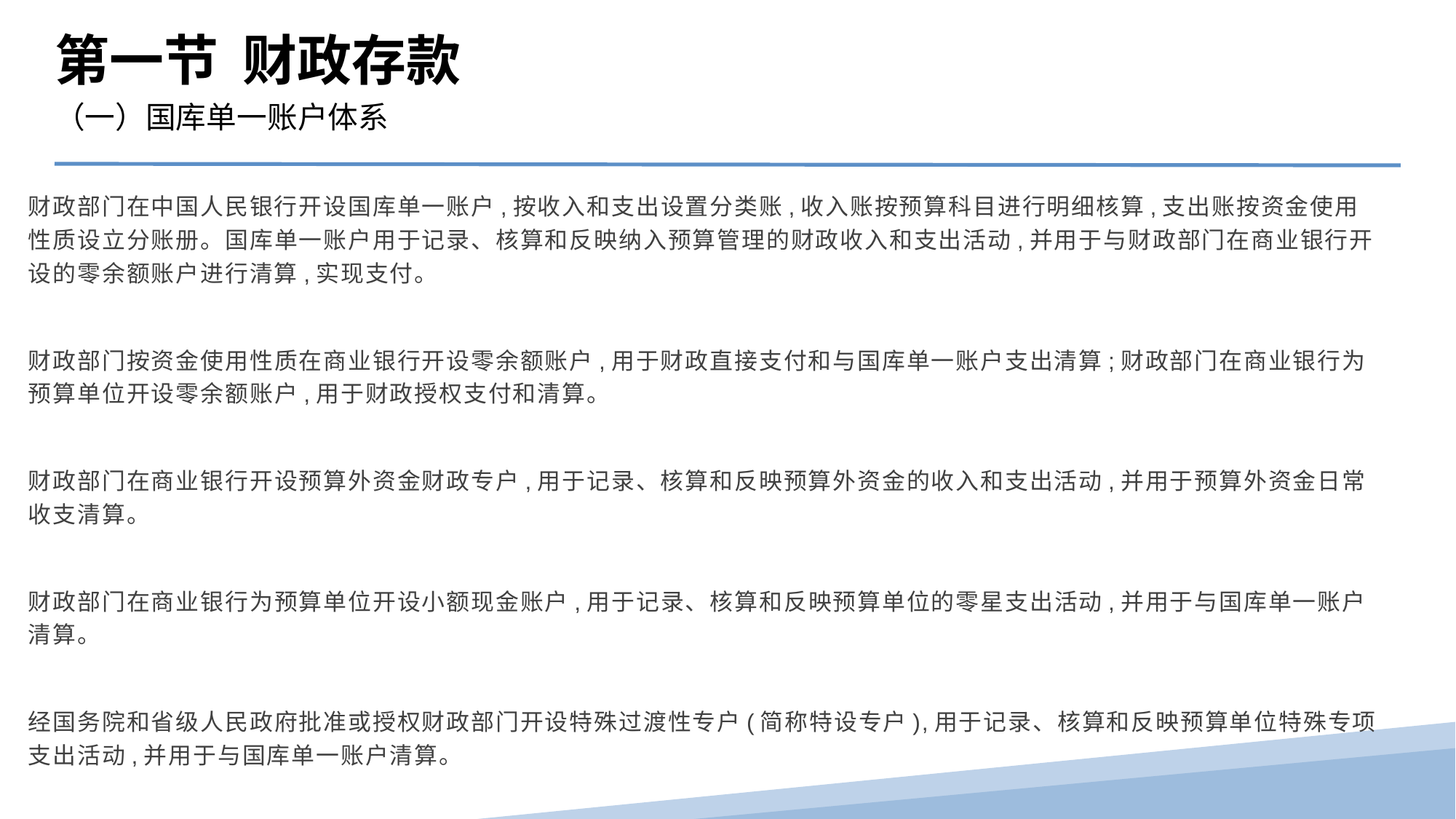

第一节  财政存款
（一）国库单一账户体系
财政部门在中国人民银行开设国库单一账户,按收入和支出设置分类账,收入账按预算科目进行明细核算,支出账按资金使用性质设立分账册。国库单一账户用于记录、核算和反映纳入预算管理的财政收入和支出活动,并用于与财政部门在商业银行开设的零余额账户进行清算,实现支付。

财政部门按资金使用性质在商业银行开设零余额账户,用于财政直接支付和与国库单一账户支出清算;财政部门在商业银行为预算单位开设零余额账户,用于财政授权支付和清算。

财政部门在商业银行开设预算外资金财政专户,用于记录、核算和反映预算外资金的收入和支出活动,并用于预算外资金日常收支清算。

财政部门在商业银行为预算单位开设小额现金账户,用于记录、核算和反映预算单位的零星支出活动,并用于与国库单一账户清算。

经国务院和省级人民政府批准或授权财政部门开设特殊过渡性专户(简称特设专户),用于记录、核算和反映预算单位特殊专项支出活动,并用于与国库单一账户清算。